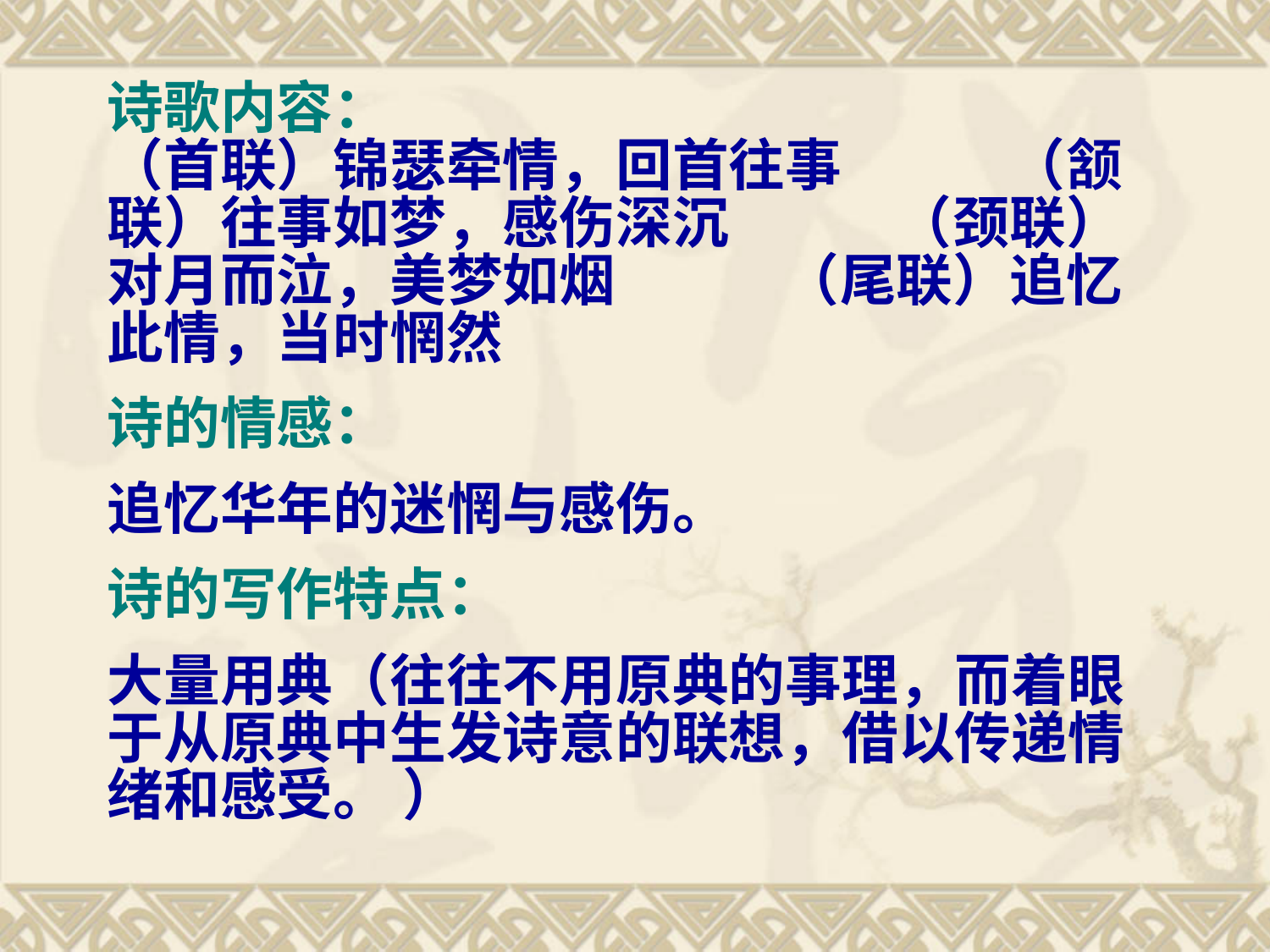

诗歌内容：  
（首联）锦瑟牵情，回首往事             （颔联）往事如梦，感伤深沉             （颈联）对月而泣，美梦如烟             （尾联）追忆此情，当时惘然
诗的情感：
追忆华年的迷惘与感伤。
诗的写作特点：
大量用典（往往不用原典的事理，而着眼于从原典中生发诗意的联想，借以传递情绪和感受。 ）